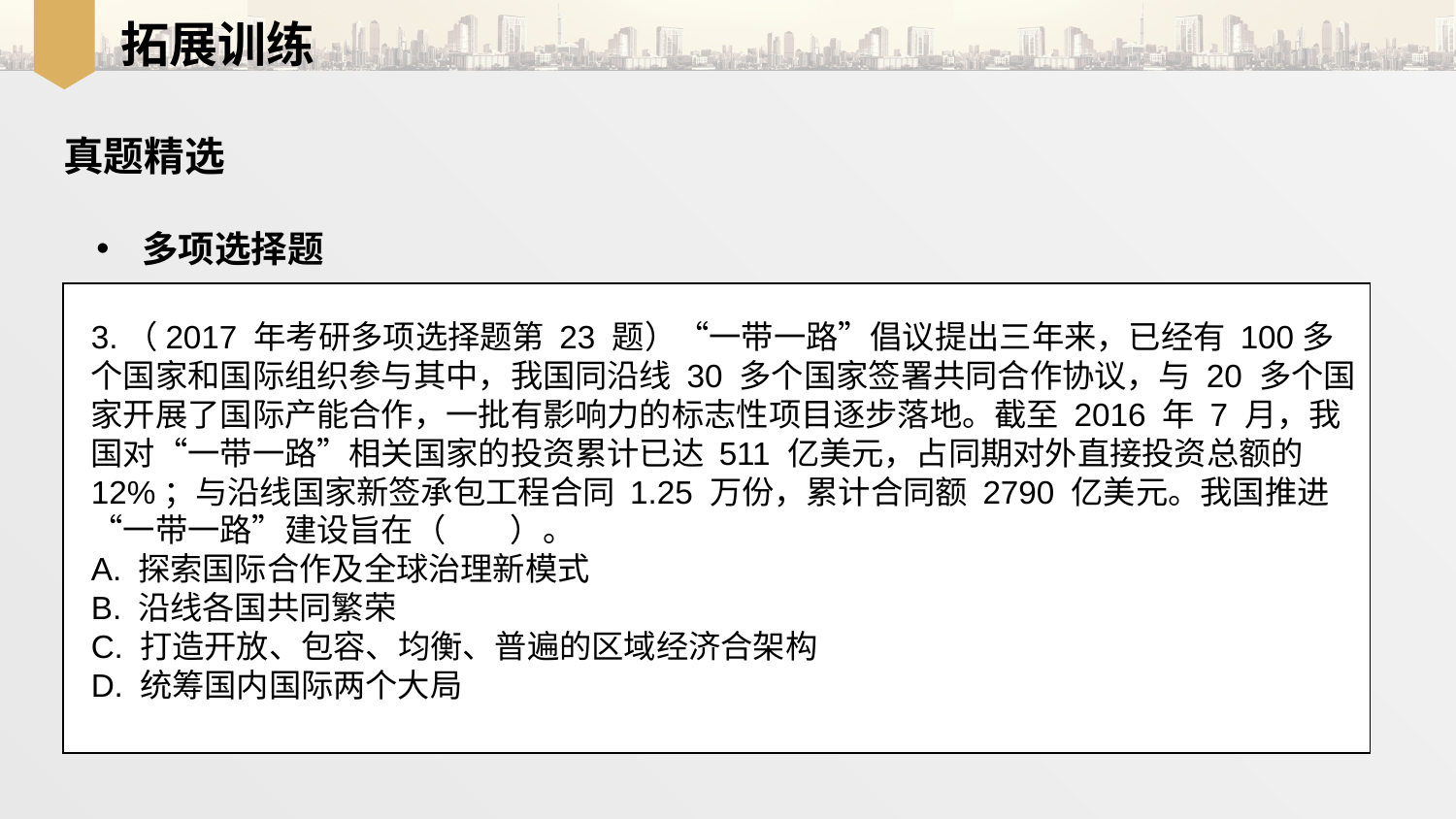

拓展训练
真题精选
多项选择题

3.（2017 年考研多项选择题第 23 题）“一带一路”倡议提出三年来，已经有 100多个国家和国际组织参与其中，我国同沿线 30 多个国家签署共同合作协议，与 20 多个国家开展了国际产能合作，一批有影响力的标志性项目逐步落地。截至 2016 年 7 月，我国对“一带一路”相关国家的投资累计已达 511 亿美元，占同期对外直接投资总额的 12%；与沿线国家新签承包工程合同 1.25 万份，累计合同额 2790 亿美元。我国推进“一带一路”建设旨在（　　）。
A. 探索国际合作及全球治理新模式
B. 沿线各国共同繁荣
C. 打造开放、包容、均衡、普遍的区域经济合架构
D. 统筹国内国际两个大局